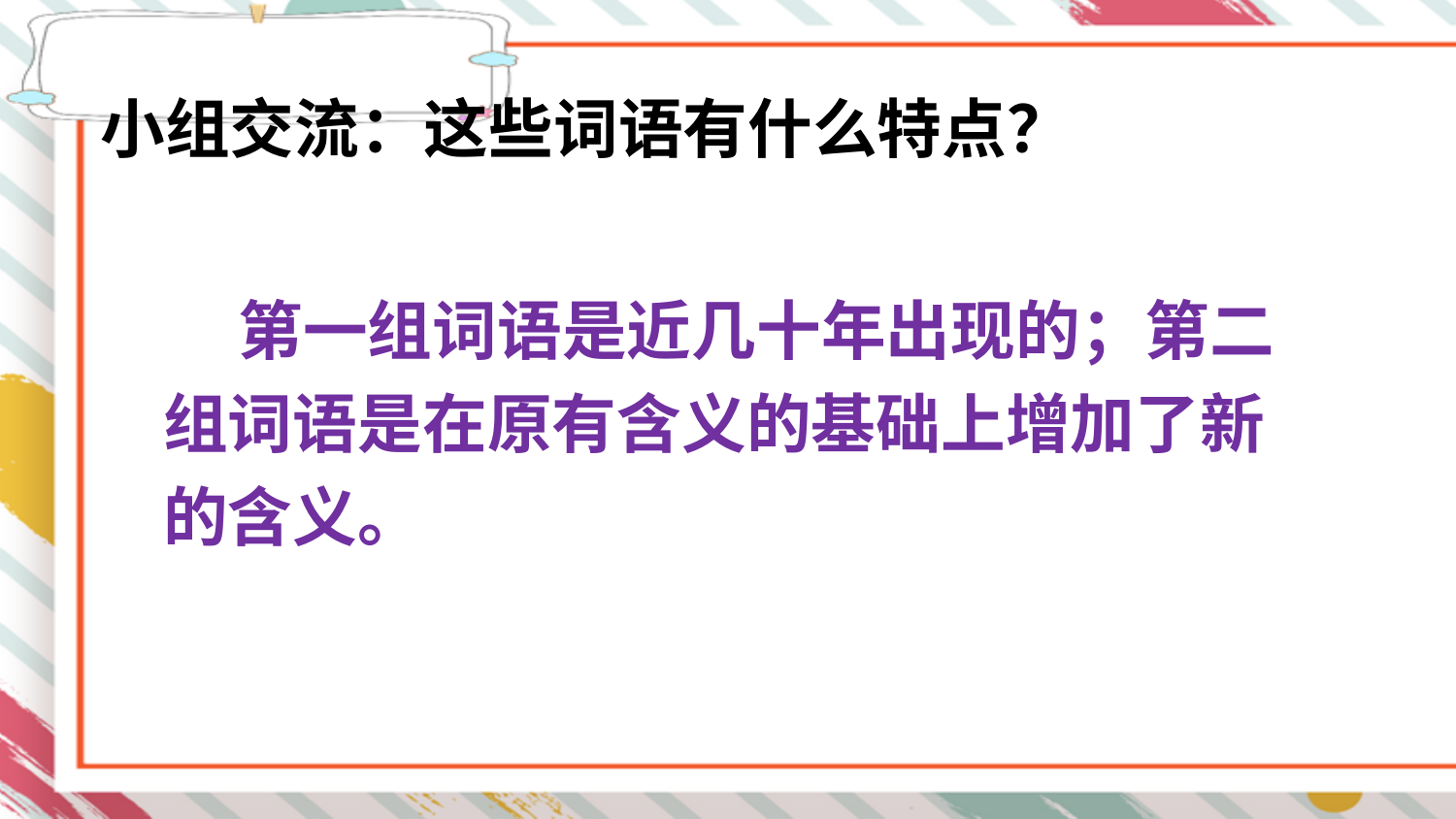

小组交流：这些词语有什么特点？
    第一组词语是近几十年出现的；第二组词语是在原有含义的基础上增加了新的含义。